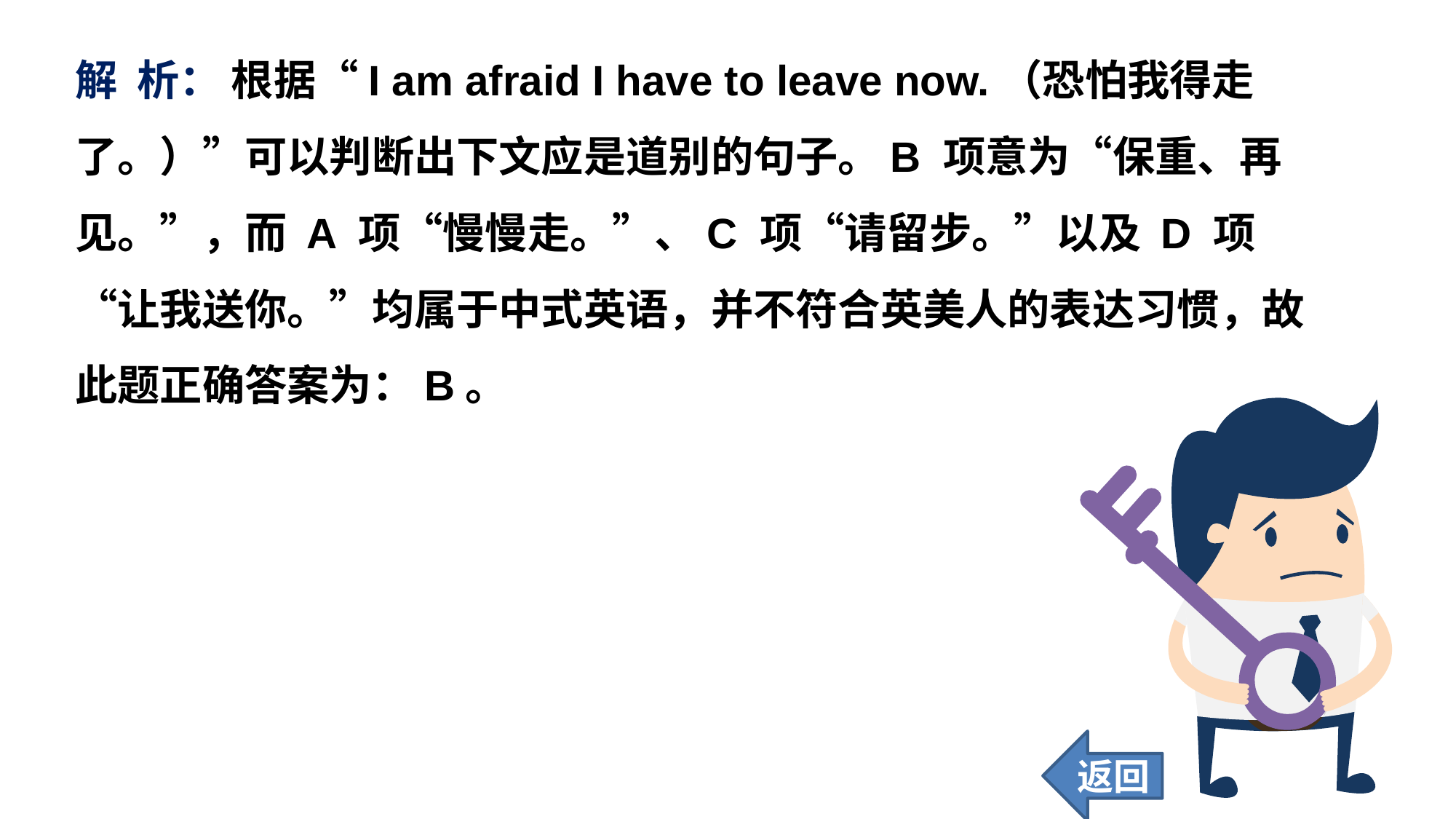

解  析： 根据“I am afraid I have to leave now.（恐怕我得走了。）”可以判断出下文应是道别的句子。B 项意为“保重、再见。”，而 A 项“慢慢走。”、C 项“请留步。”以及 D 项“让我送你。”均属于中式英语，并不符合英美人的表达习惯，故此题正确答案为：B。

返回
26